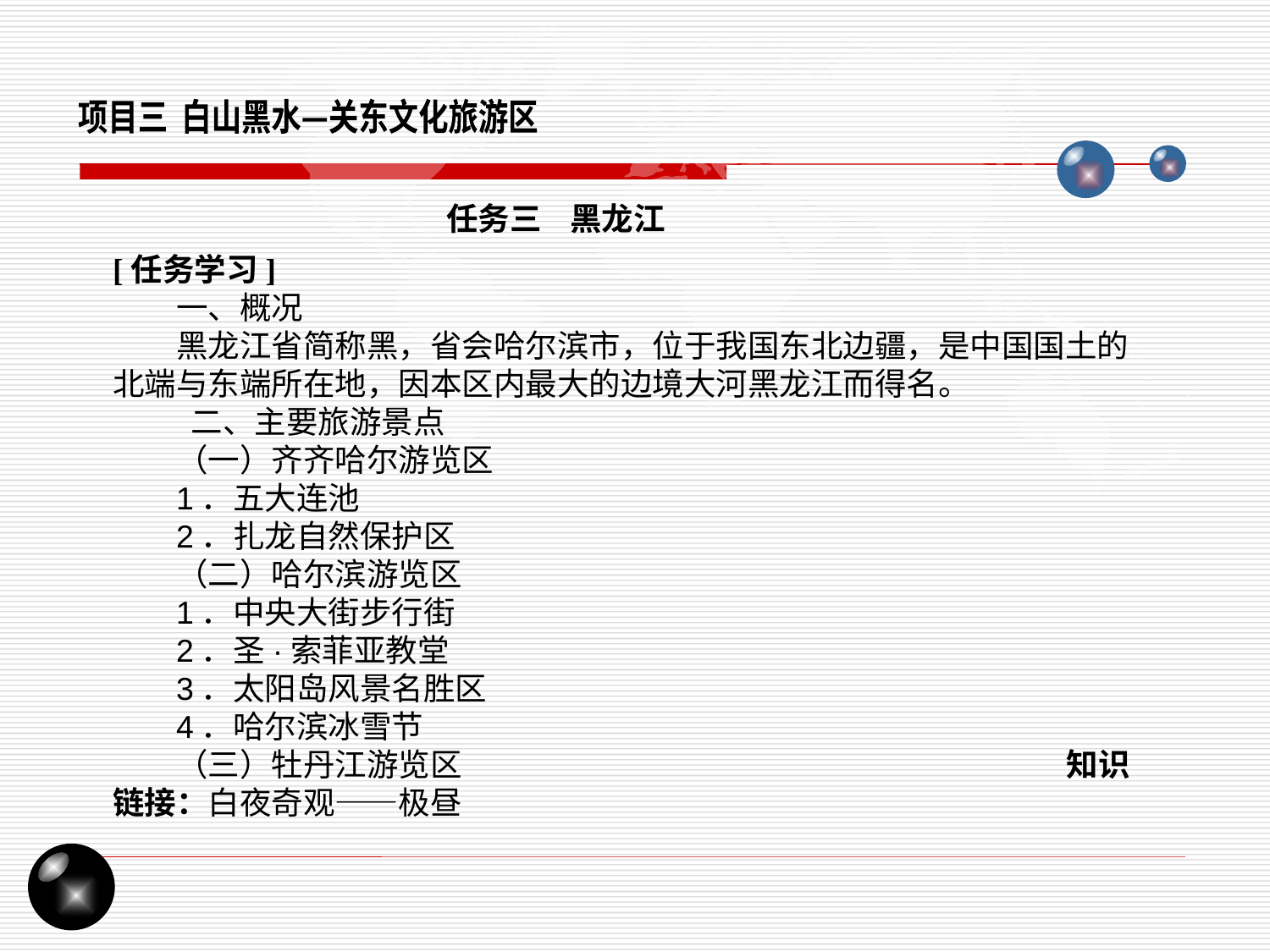

项目三  白山黑水—关东文化旅游区
任务三    黑龙江
[任务学习]
一、概况
黑龙江省简称黑，省会哈尔滨市，位于我国东北边疆，是中国国土的北端与东端所在地，因本区内最大的边境大河黑龙江而得名。
 二、主要旅游景点
（一）齐齐哈尔游览区
1．五大连池
2．扎龙自然保护区
（二）哈尔滨游览区
1．中央大街步行街
2．圣·索菲亚教堂
3．太阳岛风景名胜区
4．哈尔滨冰雪节
（三）牡丹江游览区                                                                                    知识链接：白夜奇观——极昼